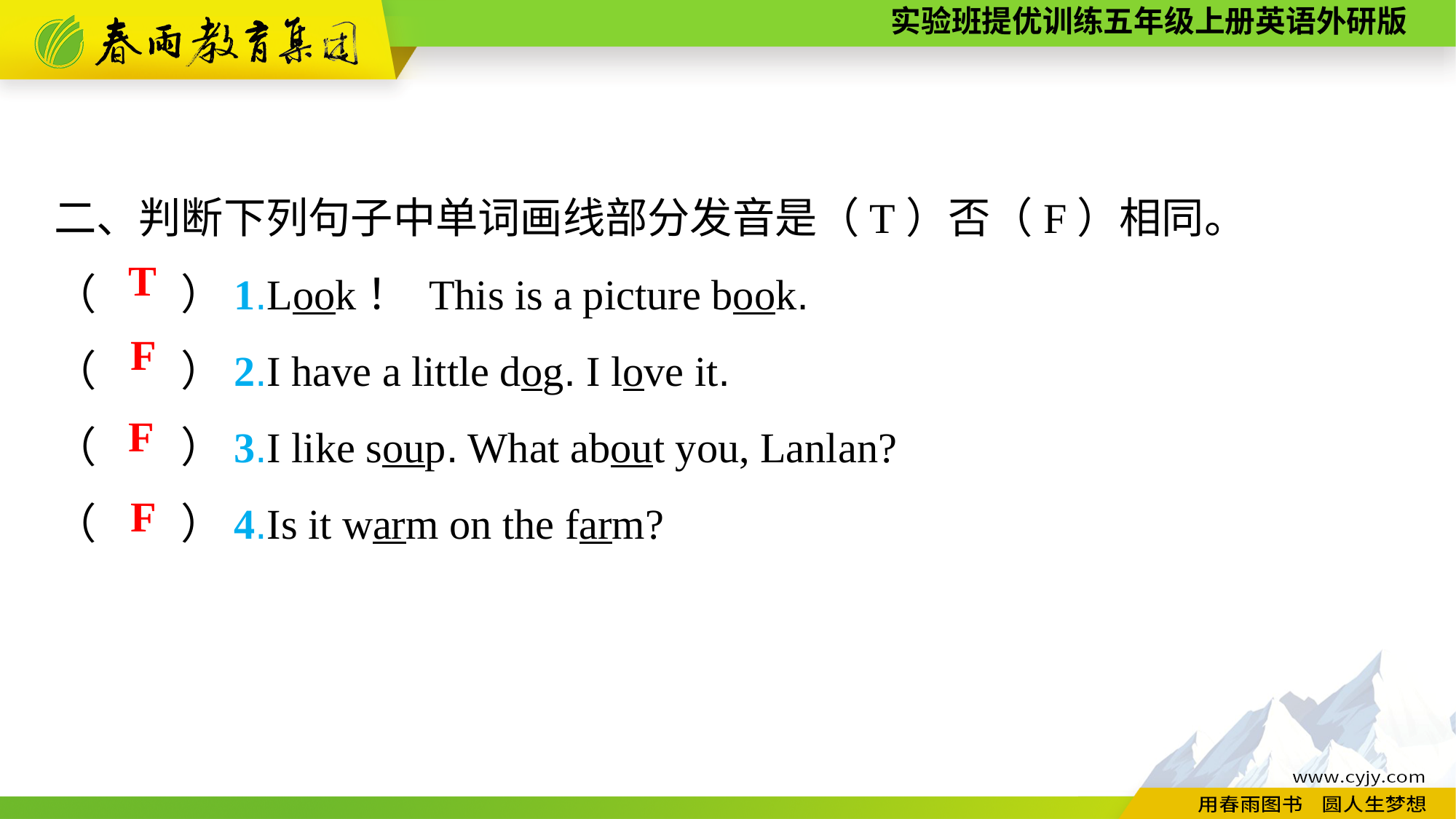

二、判断下列句子中单词画线部分发音是（T）否（F）相同。
（　　）1.Look！ This is a picture book.
（　　）2.I have a little dog. I love it.
（　　）3.I like soup. What about you, Lanlan?
（　　）4.Is it warm on the farm?
T
F
F
F